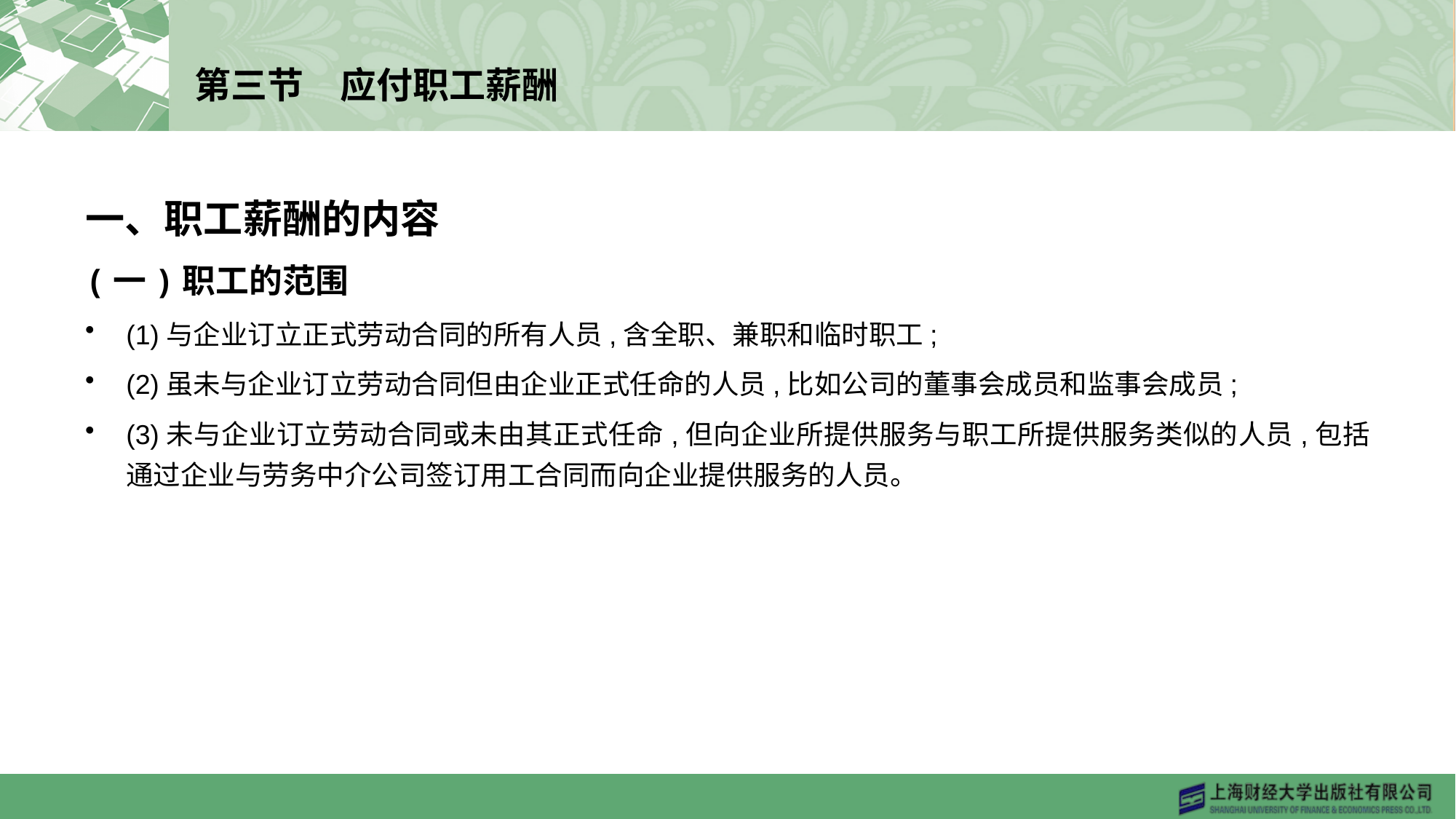

# 第三节　应付职工薪酬
一、职工薪酬的内容
(一)职工的范围
(1)与企业订立正式劳动合同的所有人员,含全职、兼职和临时职工;
(2)虽未与企业订立劳动合同但由企业正式任命的人员,比如公司的董事会成员和监事会成员;
(3)未与企业订立劳动合同或未由其正式任命,但向企业所提供服务与职工所提供服务类似的人员,包括通过企业与劳务中介公司签订用工合同而向企业提供服务的人员。